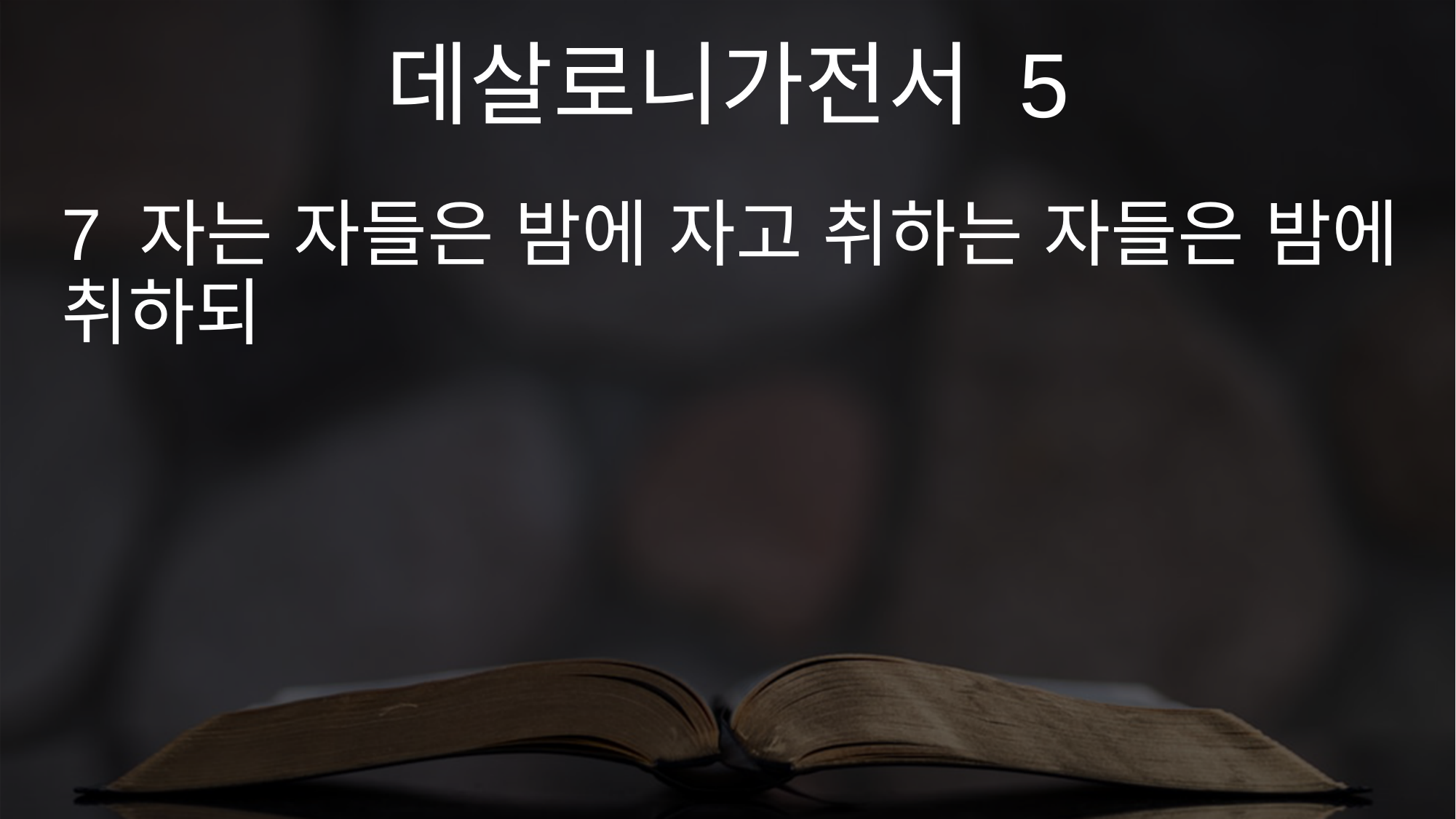

데살로니가전서 5
7 자는 자들은 밤에 자고 취하는 자들은 밤에 취하되